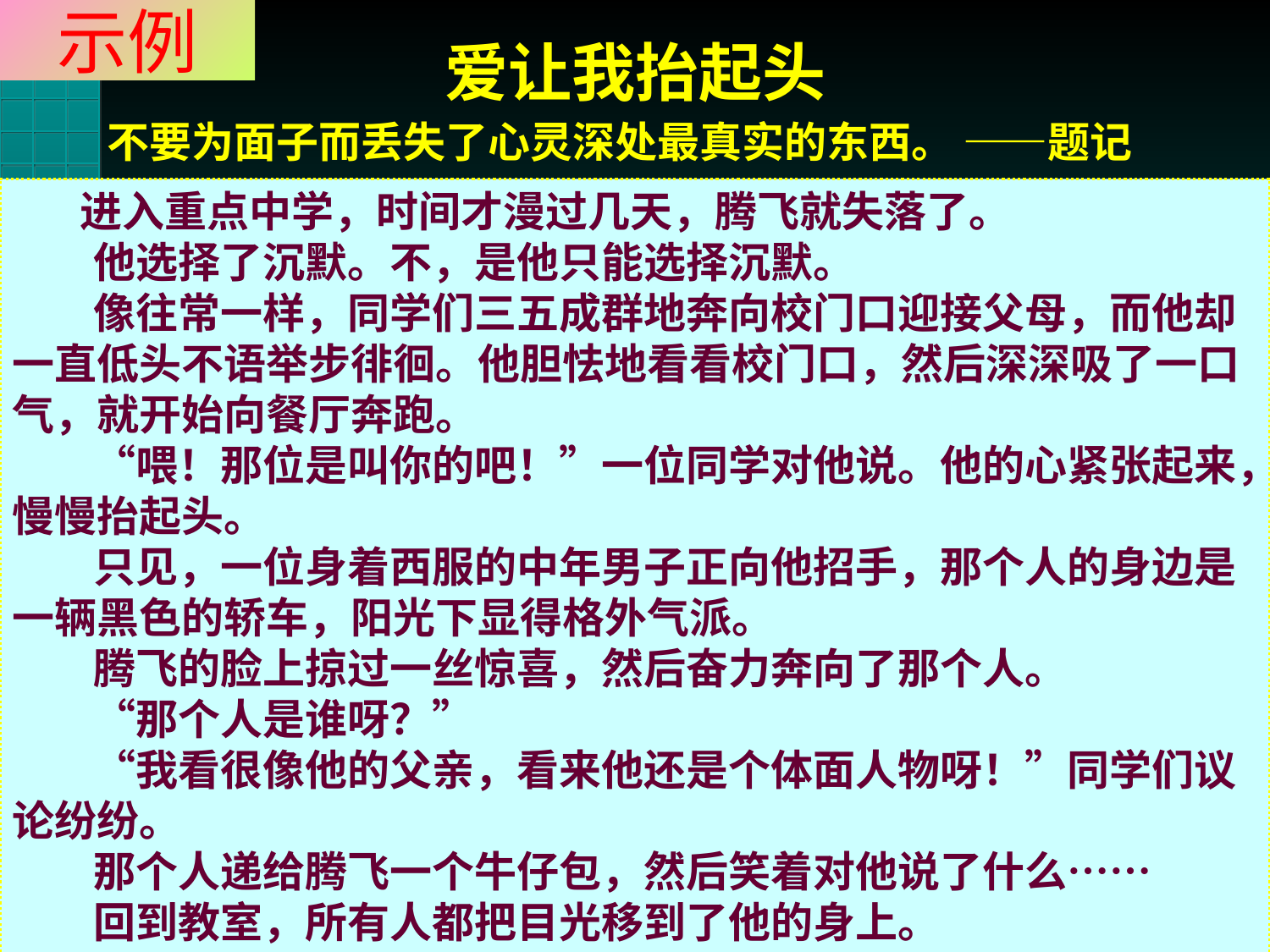

# 示例
爱让我抬起头
   　不要为面子而丢失了心灵深处最真实的东西。 ——题记
      进入重点中学，时间才漫过几天，腾飞就失落了。
   　他选择了沉默。不，是他只能选择沉默。
   　像往常一样，同学们三五成群地奔向校门口迎接父母，而他却一直低头不语举步徘徊。他胆怯地看看校门口，然后深深吸了一口气，就开始向餐厅奔跑。
   　“喂！那位是叫你的吧！”一位同学对他说。他的心紧张起来，慢慢抬起头。
   　只见，一位身着西服的中年男子正向他招手，那个人的身边是一辆黑色的轿车，阳光下显得格外气派。
   　腾飞的脸上掠过一丝惊喜，然后奋力奔向了那个人。
   　“那个人是谁呀？”
   　“我看很像他的父亲，看来他还是个体面人物呀！”同学们议论纷纷。
   　那个人递给腾飞一个牛仔包，然后笑着对他说了什么……
   　回到教室，所有人都把目光移到了他的身上。